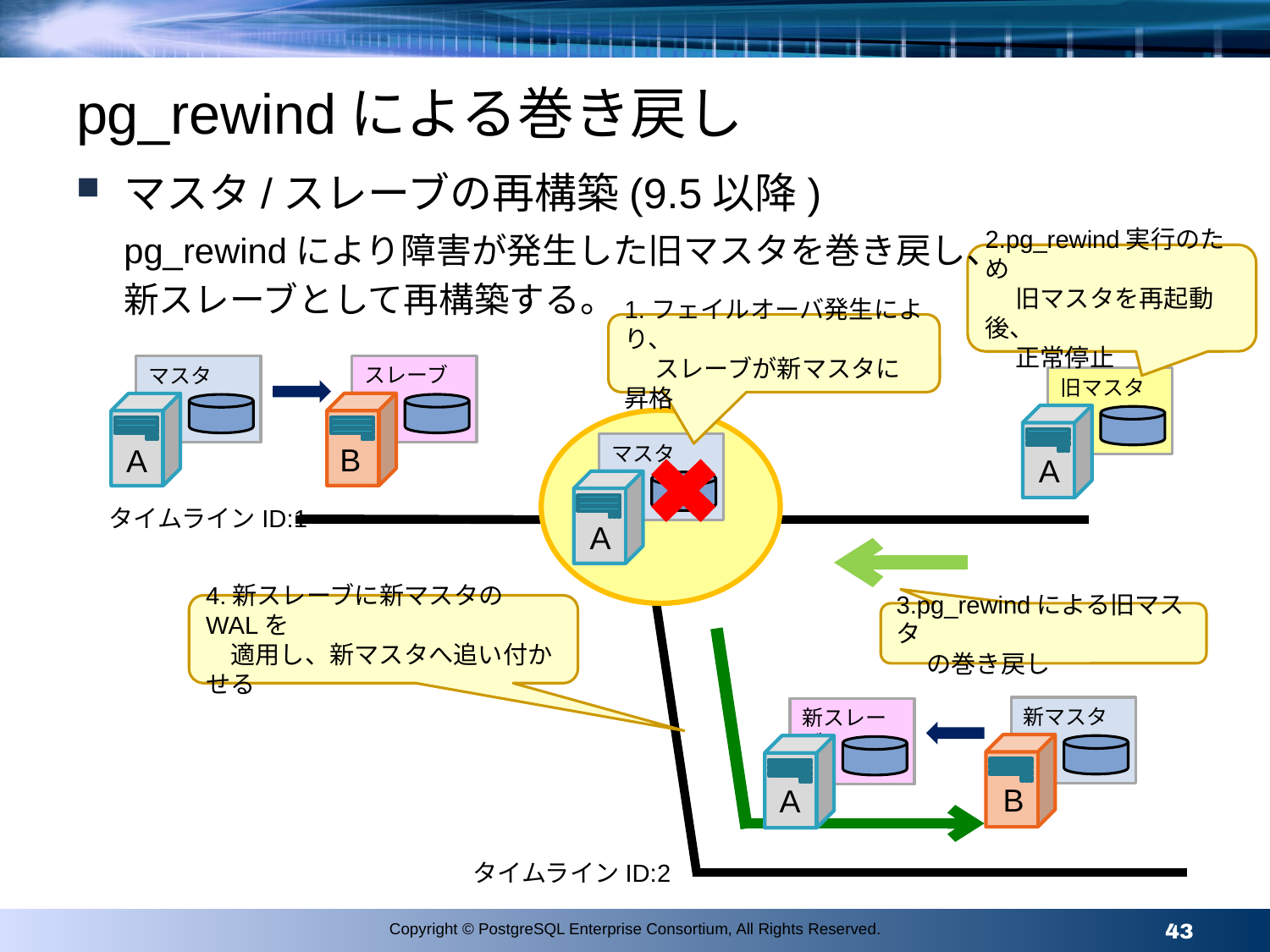

# pg_rewindによる巻き戻し
マスタ/スレーブの再構築(9.5以降)
pg_rewindにより障害が発生した旧マスタを巻き戻し、
新スレーブとして再構築する。
2.pg_rewind実行のため
　 旧マスタを再起動後、
　 正常停止
旧マスタ

A
1.フェイルオーバ発生により、
　 スレーブが新マスタに昇格

マスタ

A
スレーブ

マスタ

B
A
タイムラインID:1
新マスタ

B
タイムラインID:2
3.pg_rewindによる旧マスタ
　 の巻き戻し
4.新スレーブに新マスタのWALを
　適用し、新マスタへ追い付かせる
新スレーブ

A
43